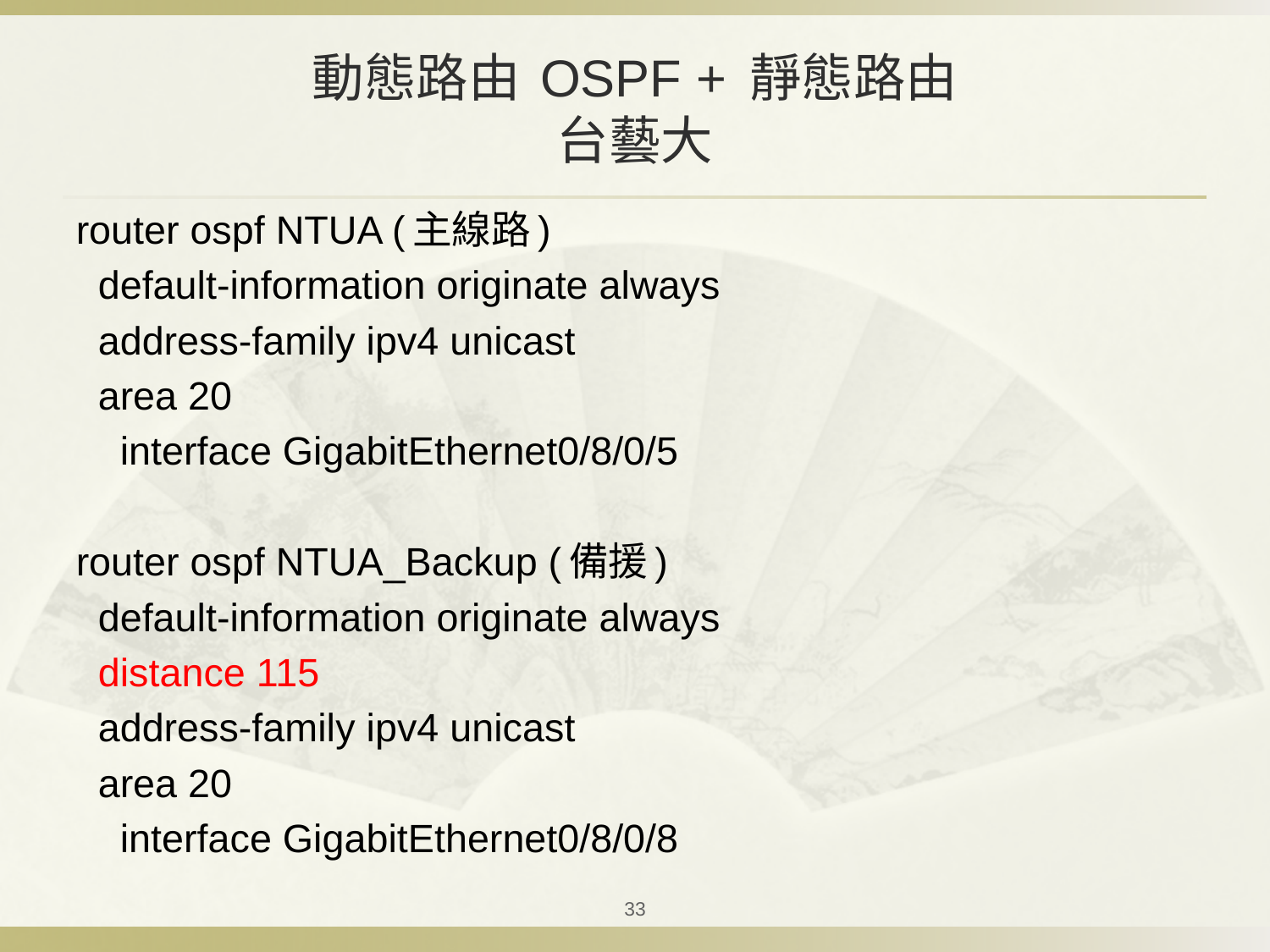

# 動態路由 OSPF + 靜態路由 台藝大
router ospf NTUA (主線路)
  default-information originate always
  address-family ipv4 unicast
  area 20
    interface GigabitEthernet0/8/0/5

router ospf NTUA_Backup (備援)
  default-information originate always
  distance 115
  address-family ipv4 unicast
  area 20
    interface GigabitEthernet0/8/0/8

33